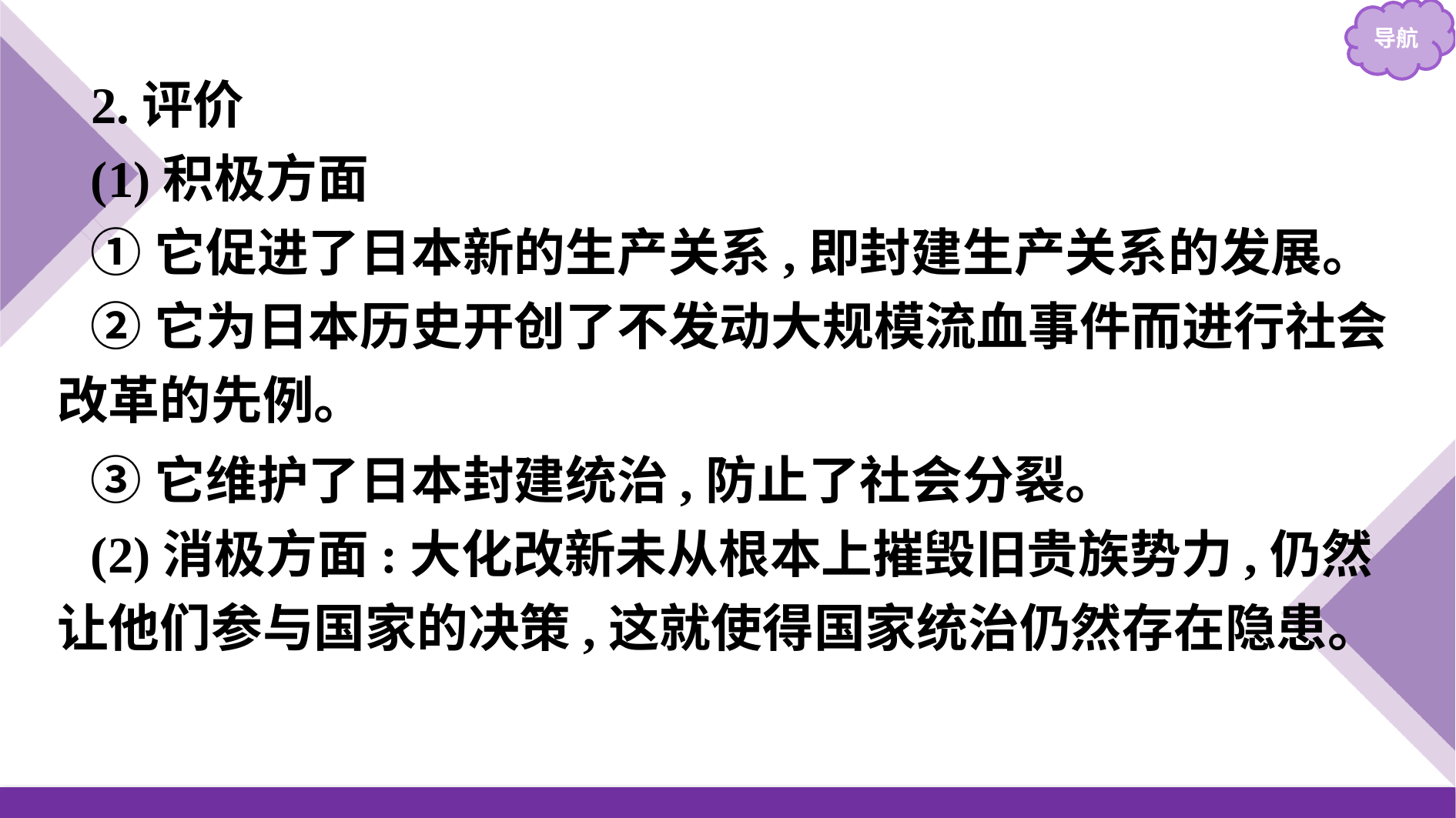

2.评价
(1)积极方面
①它促进了日本新的生产关系,即封建生产关系的发展。
②它为日本历史开创了不发动大规模流血事件而进行社会改革的先例。
③它维护了日本封建统治,防止了社会分裂。
(2)消极方面:大化改新未从根本上摧毁旧贵族势力,仍然让他们参与国家的决策,这就使得国家统治仍然存在隐患。